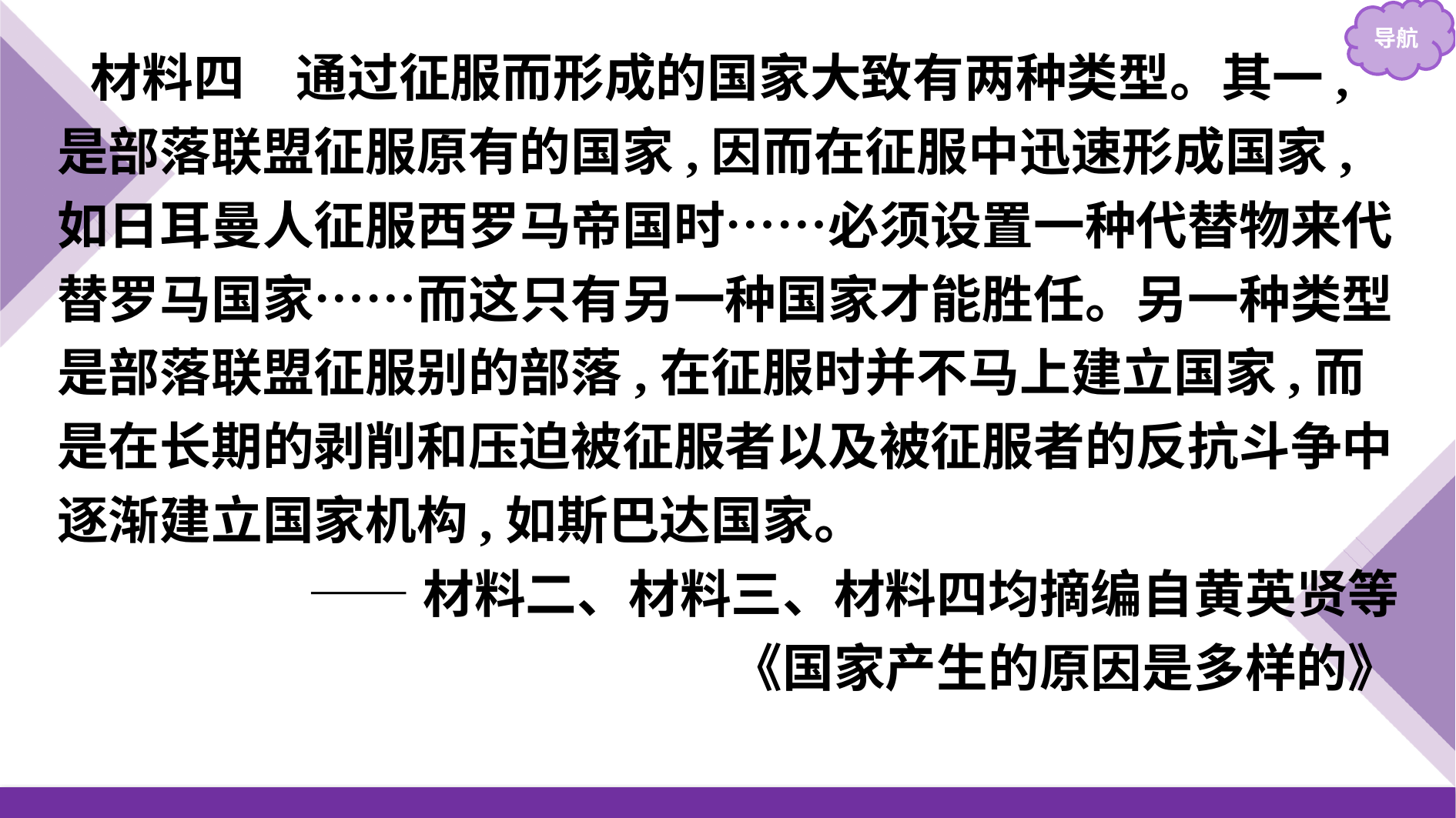

材料四　通过征服而形成的国家大致有两种类型。其一,是部落联盟征服原有的国家,因而在征服中迅速形成国家,如日耳曼人征服西罗马帝国时……必须设置一种代替物来代替罗马国家……而这只有另一种国家才能胜任。另一种类型是部落联盟征服别的部落,在征服时并不马上建立国家,而是在长期的剥削和压迫被征服者以及被征服者的反抗斗争中逐渐建立国家机构,如斯巴达国家。
——材料二、材料三、材料四均摘编自黄英贤等
《国家产生的原因是多样的》